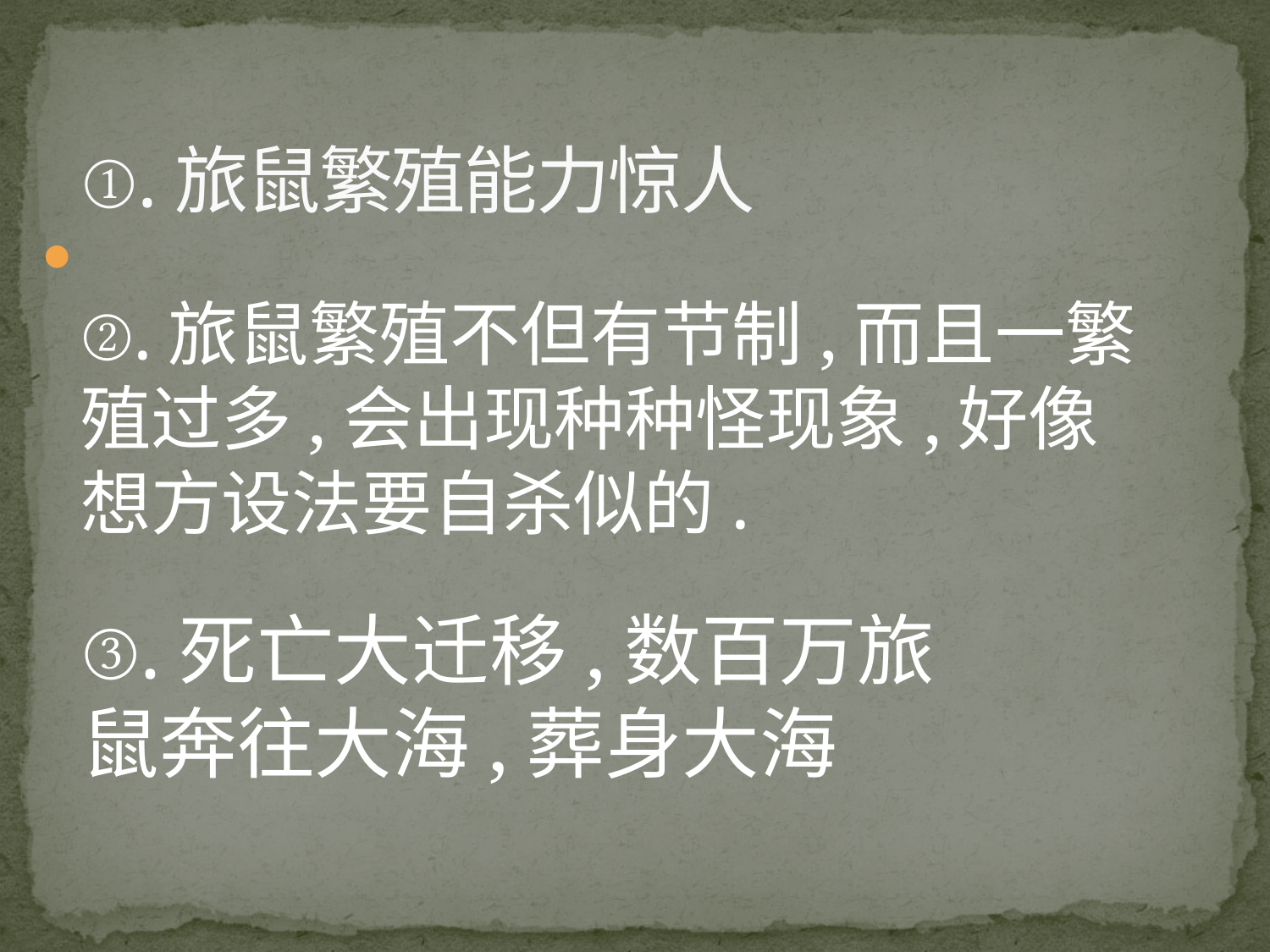

# ①.旅鼠繁殖能力惊人
②.旅鼠繁殖不但有节制,而且一繁殖过多,会出现种种怪现象,好像想方设法要自杀似的.
③.死亡大迁移,数百万旅鼠奔往大海,葬身大海